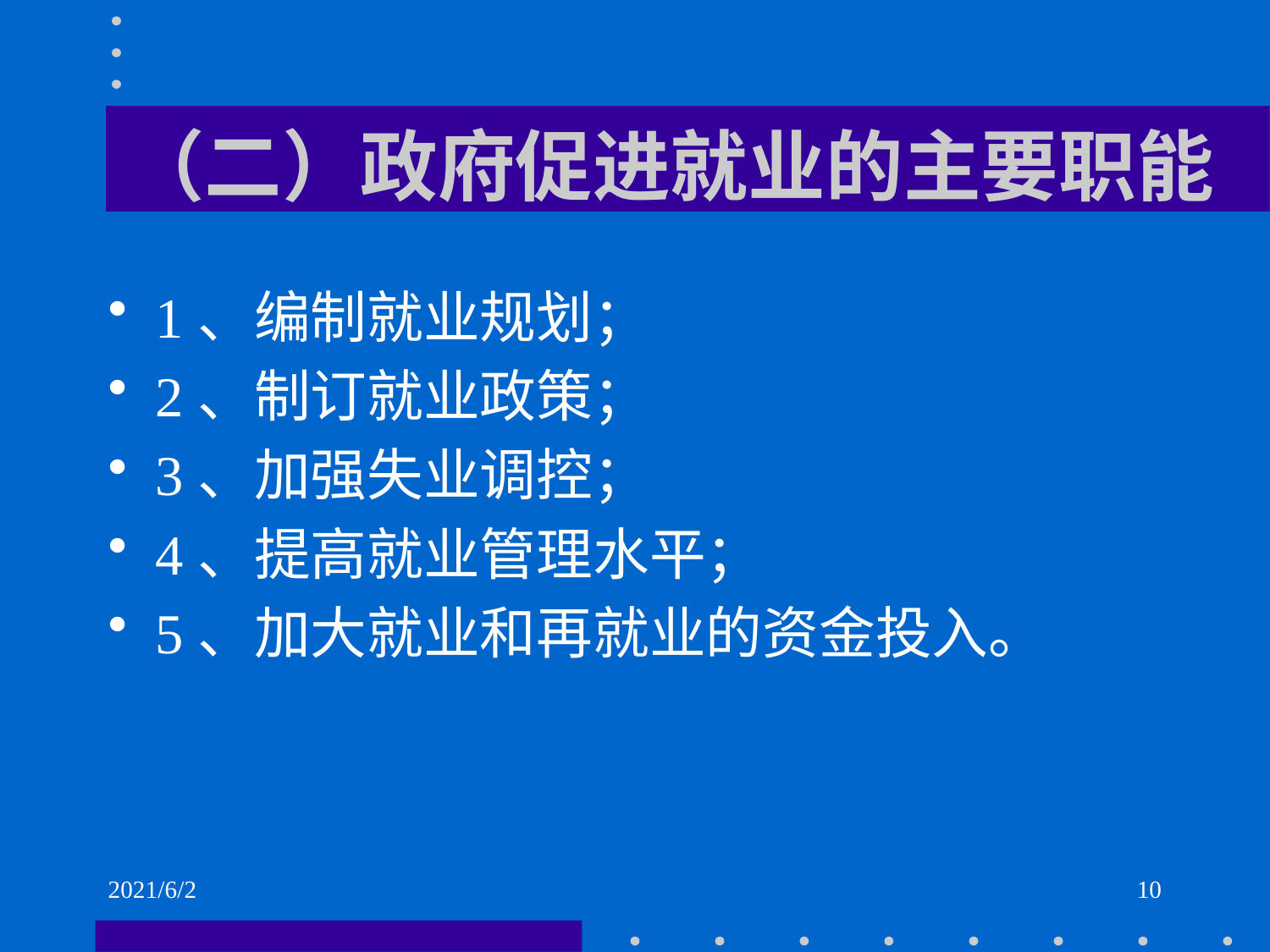

# （二）政府促进就业的主要职能
1、编制就业规划；
2、制订就业政策；
3、加强失业调控；
4、提高就业管理水平；
5、加大就业和再就业的资金投入。
2021/6/2
10